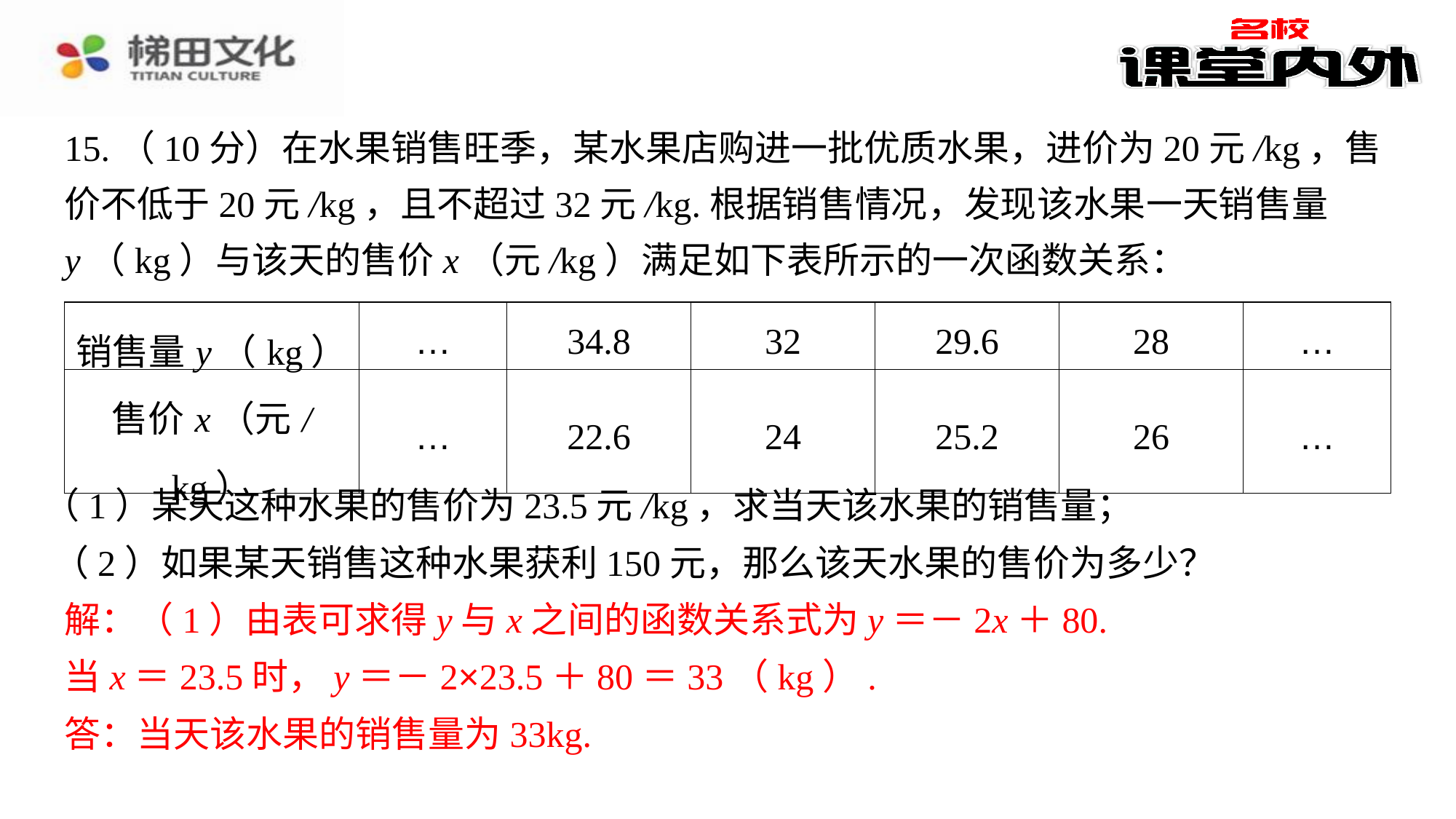

15.（10分）在水果销售旺季，某水果店购进一批优质水果，进价为20元/kg，售价不低于20元/kg，且不超过32元/kg.根据销售情况，发现该水果一天销售量y（kg）与该天的售价x（元/kg）满足如下表所示的一次函数关系：
| 销售量y（kg） | … | 34.8 | 32 | 29.6 | 28 | … |
| --- | --- | --- | --- | --- | --- | --- |
| 售价x（元/kg） | … | 22.6 | 24 | 25.2 | 26 | … |
（1）某天这种水果的售价为23.5元/kg，求当天该水果的销售量；
（2）如果某天销售这种水果获利150元，那么该天水果的售价为多少？
解：（1）由表可求得y与x之间的函数关系式为y＝－2x＋80.
解：（1）由表可求得y与x之间的函数关系式为y＝－2x＋80.⁠
当x＝23.5时，y＝－2×23.5＋80＝33（kg）.⁠
当x＝23.5时，y＝－2×23.5＋80＝33（kg）.
答：当天该水果的销售量为33kg.
答：当天该水果的销售量为33kg.⁠